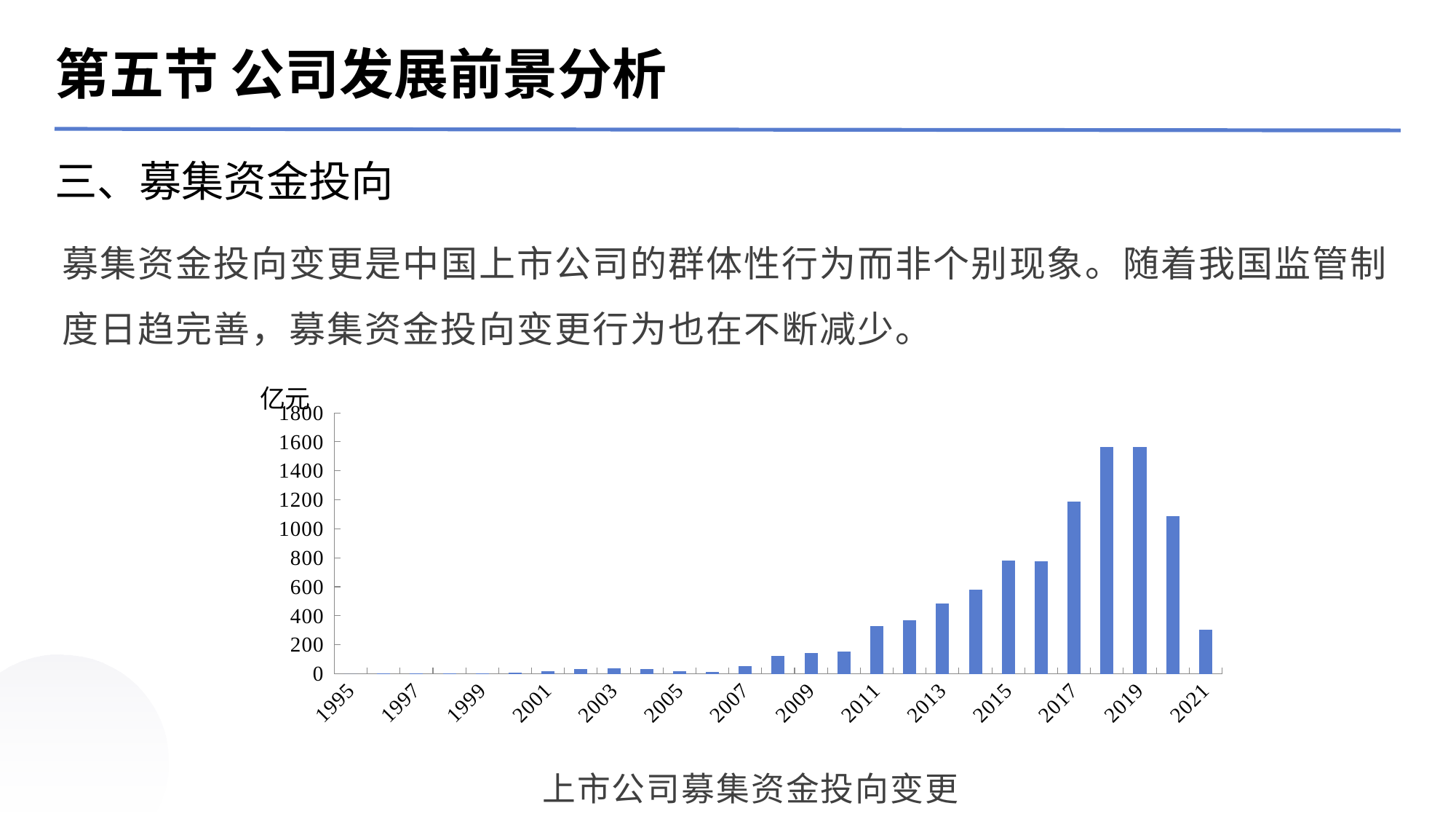

第五节 公司发展前景分析
三、募集资金投向
募集资金投向变更是中国上市公司的群体性行为而非个别现象。随着我国监管制度日趋完善，募集资金投向变更行为也在不断减少。

### Chart: 亿元

| Category | 金额（亿元） |
|---|---|
| 1995 | 0.0 |
| 1996 | 0.2743319974 |
| 1997 | 0.6906 |
| 1998 | 3.379 |
| 1999 | 1.12999999999998 |
| 2000 | 9.316529 |
| 2001 | 16.87271882 |
| 2002 | 31.0890943 |
| 2003 | 38.7436975 |
| 2004 | 32.6094993468002 |
| 2005 | 18.5829902131999 |
| 2006 | 12.189078 |
| 2007 | 51.8201885542 |
| 2008 | 125.3409449588 |
| 2009 | 141.1596062096 |
| 2010 | 154.3155591147 |
| 2011 | 330.630676516 |
| 2012 | 368.4480696094 |
| 2013 | 484.714342262597 |
| 2014 | 581.555680193199 |
| 2015 | 778.4623836356 |
| 2016 | 774.124469576401 |
| 2017 | 1189.5058001291 |
| 2018 | 1563.4083192272 |
| 2019 | 1562.618965992 |
| 2020 | 1084.6377653586 |
| 2021 | 302.6377405854 |
上市公司募集资金投向变更
88